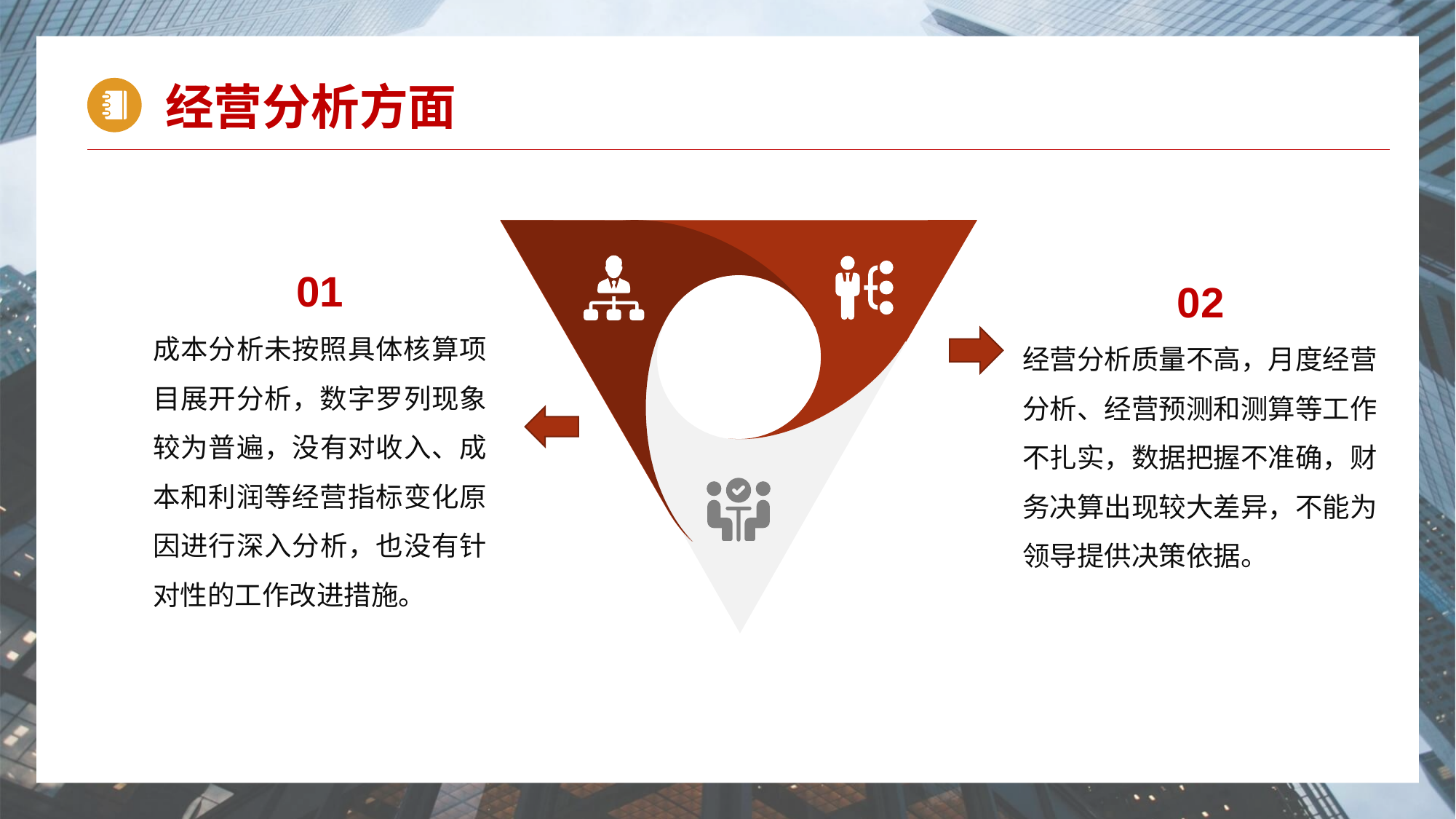

经营分析方面

01
成本分析未按照具体核算项目展开分析，数字罗列现象较为普遍，没有对收入、成本和利润等经营指标变化原因进行深入分析，也没有针对性的工作改进措施。
02
经营分析质量不高，月度经营分析、经营预测和测算等工作不扎实，数据把握不准确，财务决算出现较大差异，不能为领导提供决策依据。